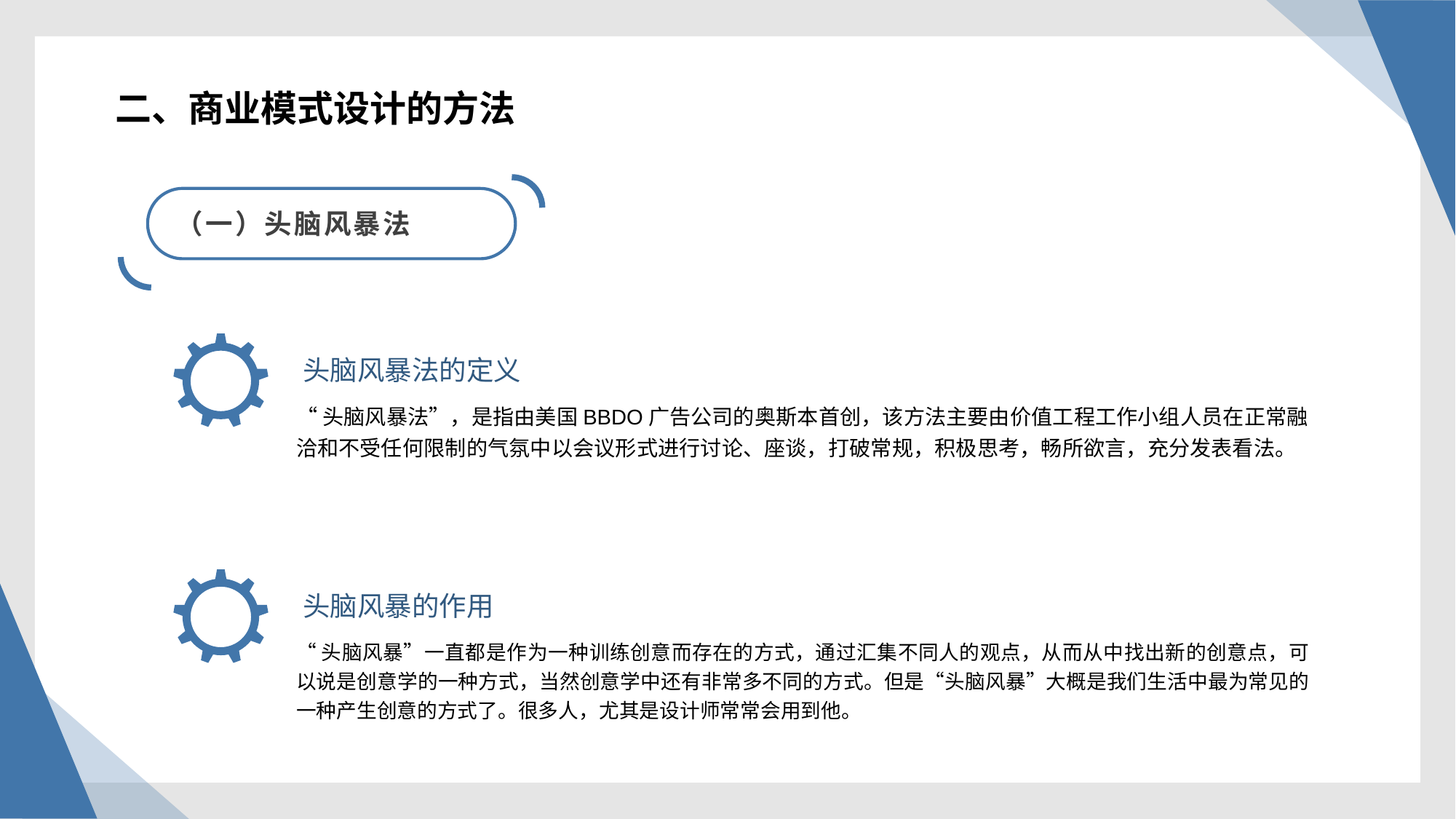

二、商业模式设计的方法

（一）头脑风暴法

头脑风暴法的定义

“头脑风暴法”，是指由美国BBDO广告公司的奥斯本首创，该方法主要由价值工程工作小组人员在正常融洽和不受任何限制的气氛中以会议形式进行讨论、座谈，打破常规，积极思考，畅所欲言，充分发表看法。
头脑风暴的作用

“头脑风暴”一直都是作为一种训练创意而存在的方式，通过汇集不同人的观点，从而从中找出新的创意点，可以说是创意学的一种方式，当然创意学中还有非常多不同的方式。但是“头脑风暴”大概是我们生活中最为常见的一种产生创意的方式了。很多人，尤其是设计师常常会用到他。